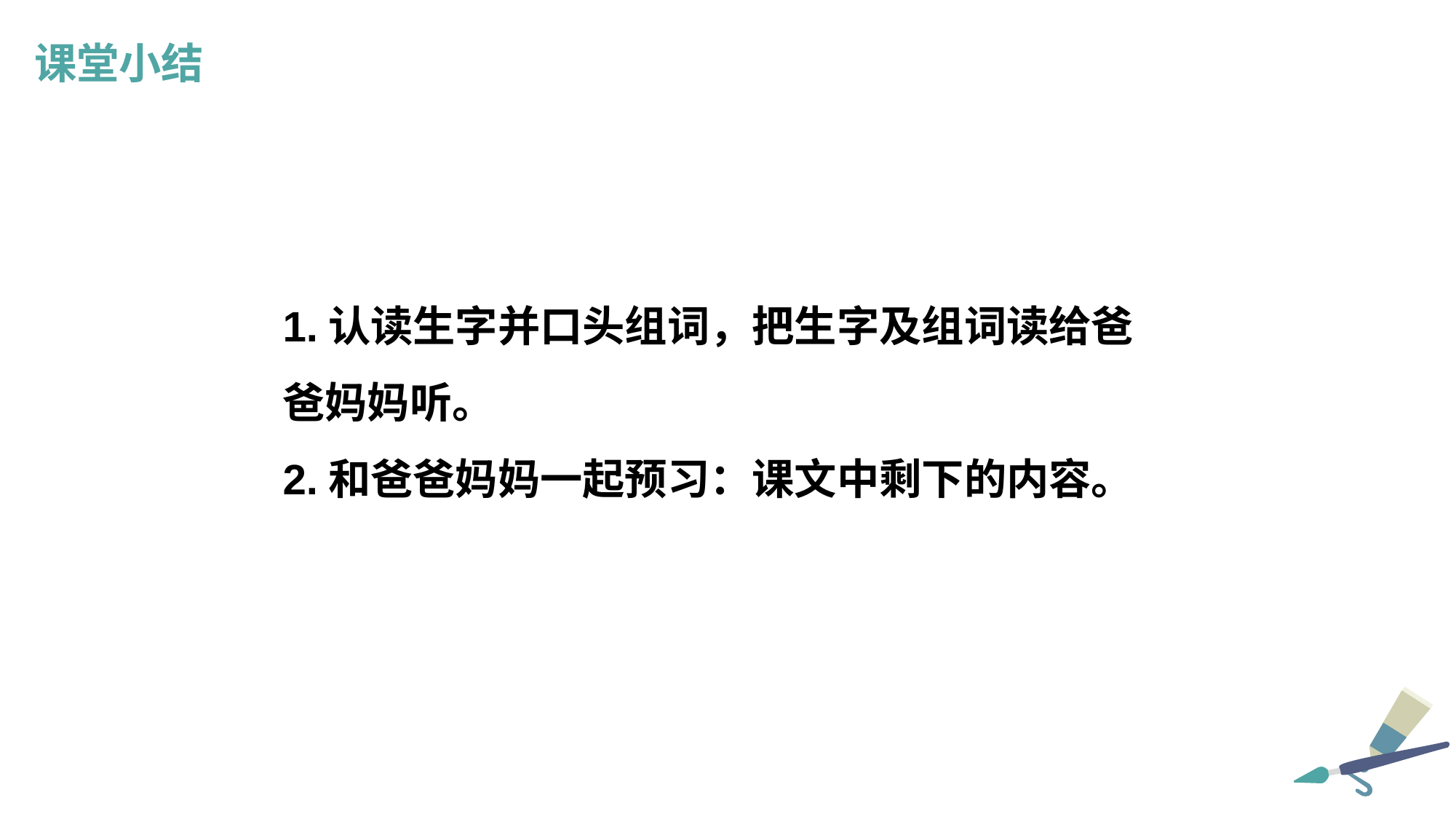

课堂小结
1.认读生字并口头组词，把生字及组词读给爸爸妈妈听。
2.和爸爸妈妈一起预习：课文中剩下的内容。